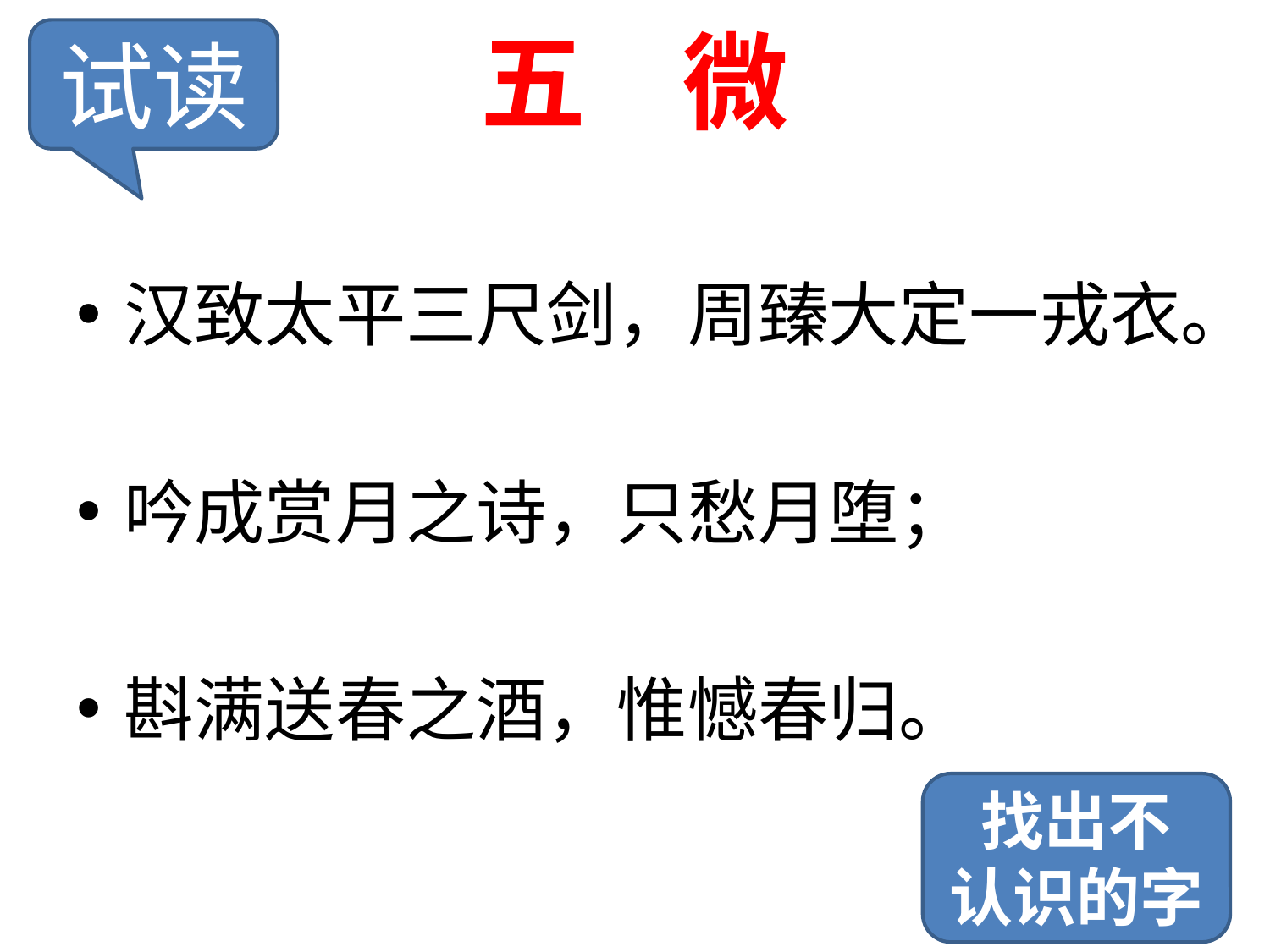

# 五    微
试读
汉致太平三尺剑，周臻大定一戎衣。

吟成赏月之诗，只愁月堕；

斟满送春之酒，惟憾春归。
找出不
认识的字